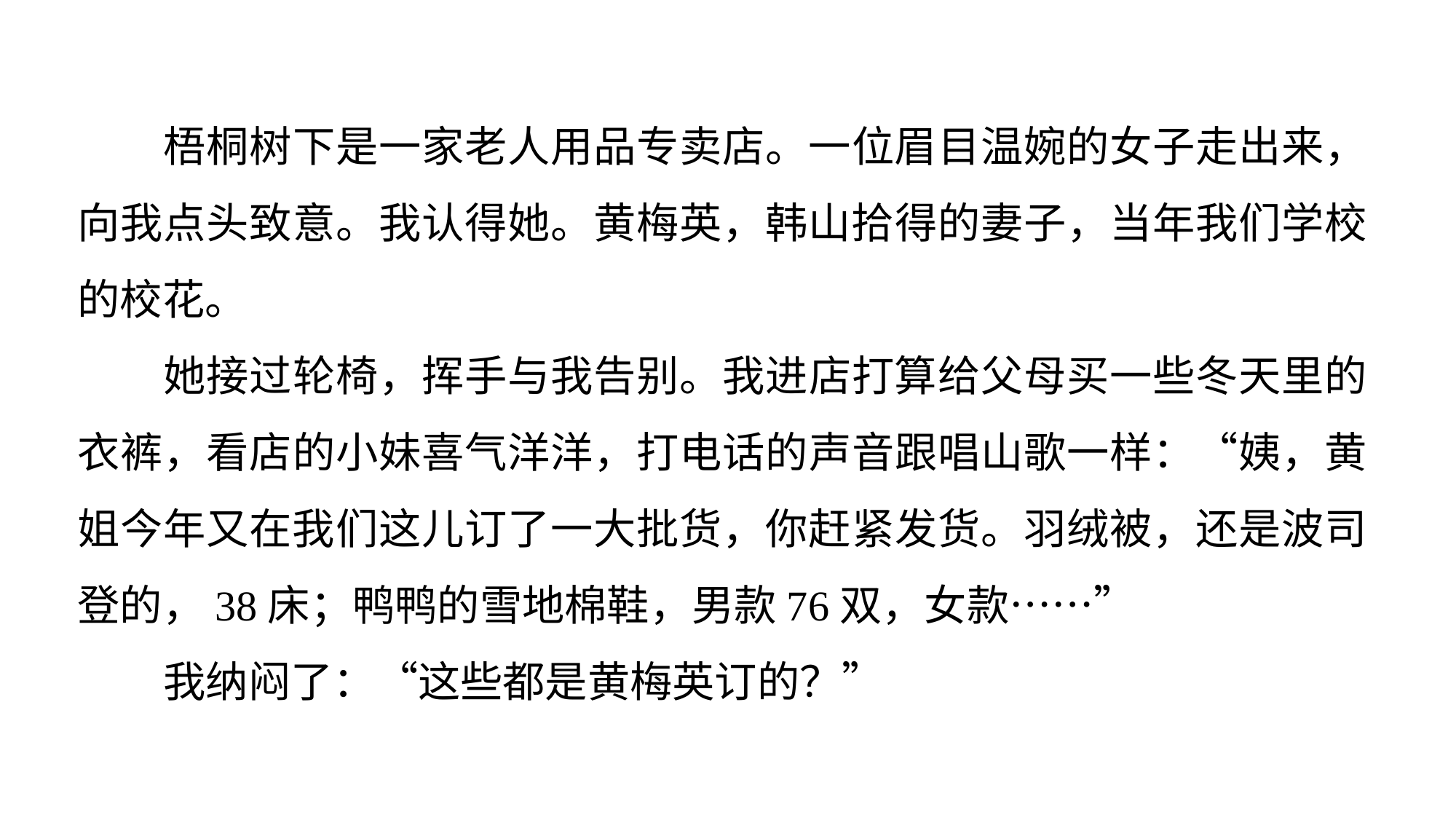

梧桐树下是一家老人用品专卖店。一位眉目温婉的女子走出来，向我点头致意。我认得她。黄梅英，韩山拾得的妻子，当年我们学校的校花。
她接过轮椅，挥手与我告别。我进店打算给父母买一些冬天里的衣裤，看店的小妹喜气洋洋，打电话的声音跟唱山歌一样：“姨，黄姐今年又在我们这儿订了一大批货，你赶紧发货。羽绒被，还是波司登的，38床；鸭鸭的雪地棉鞋，男款76双，女款……”
我纳闷了：“这些都是黄梅英订的？”